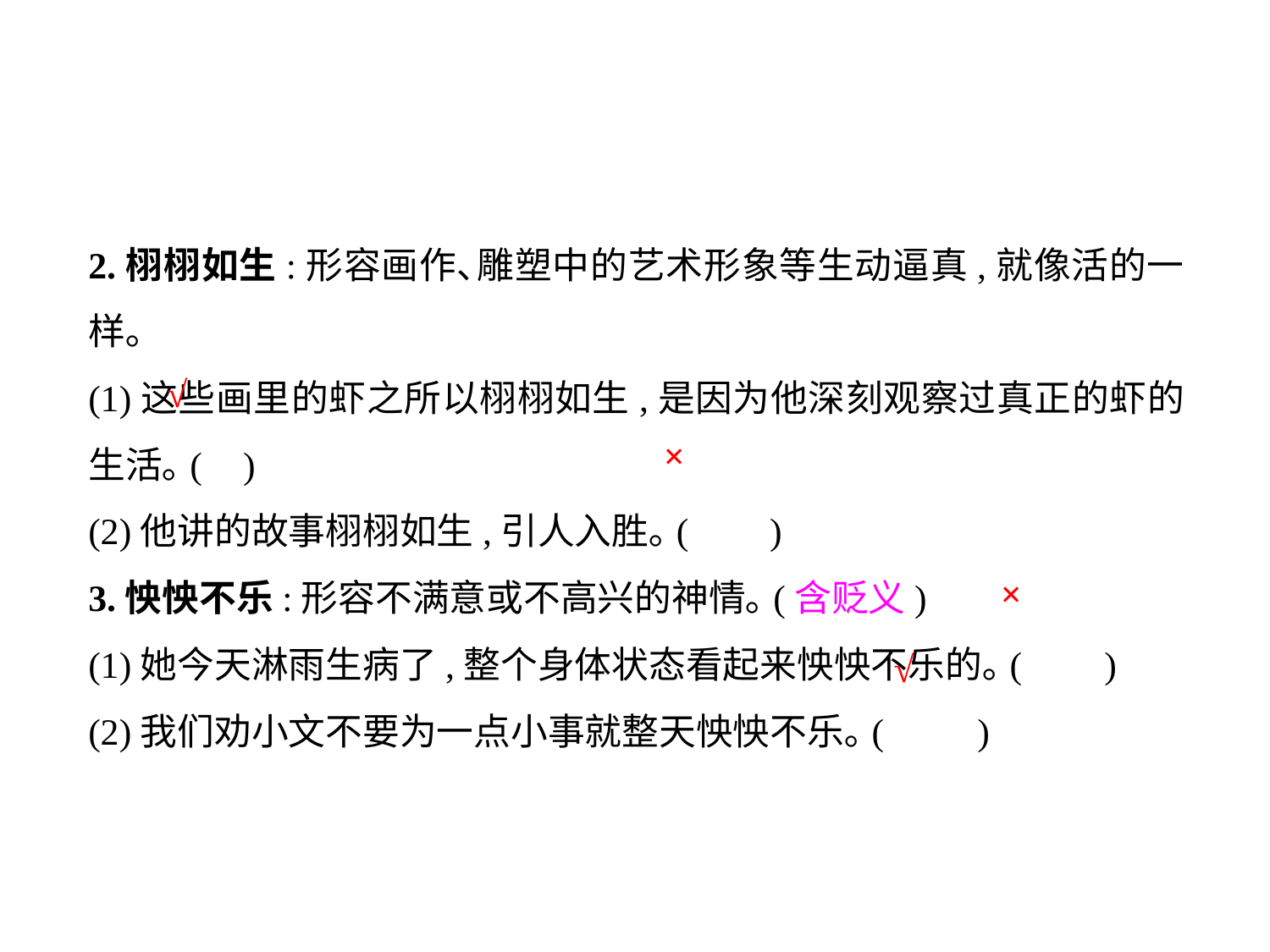

2.栩栩如生:形容画作､雕塑中的艺术形象等生动逼真,就像活的一样｡
(1)这些画里的虾之所以栩栩如生,是因为他深刻观察过真正的虾的生活｡(	   )
(2)他讲的故事栩栩如生,引人入胜｡(	     )
3.怏怏不乐:形容不满意或不高兴的神情｡(含贬义)
(1)她今天淋雨生病了,整个身体状态看起来怏怏不乐的｡(	)
(2)我们劝小文不要为一点小事就整天怏怏不乐｡(	)
√
×
×
√